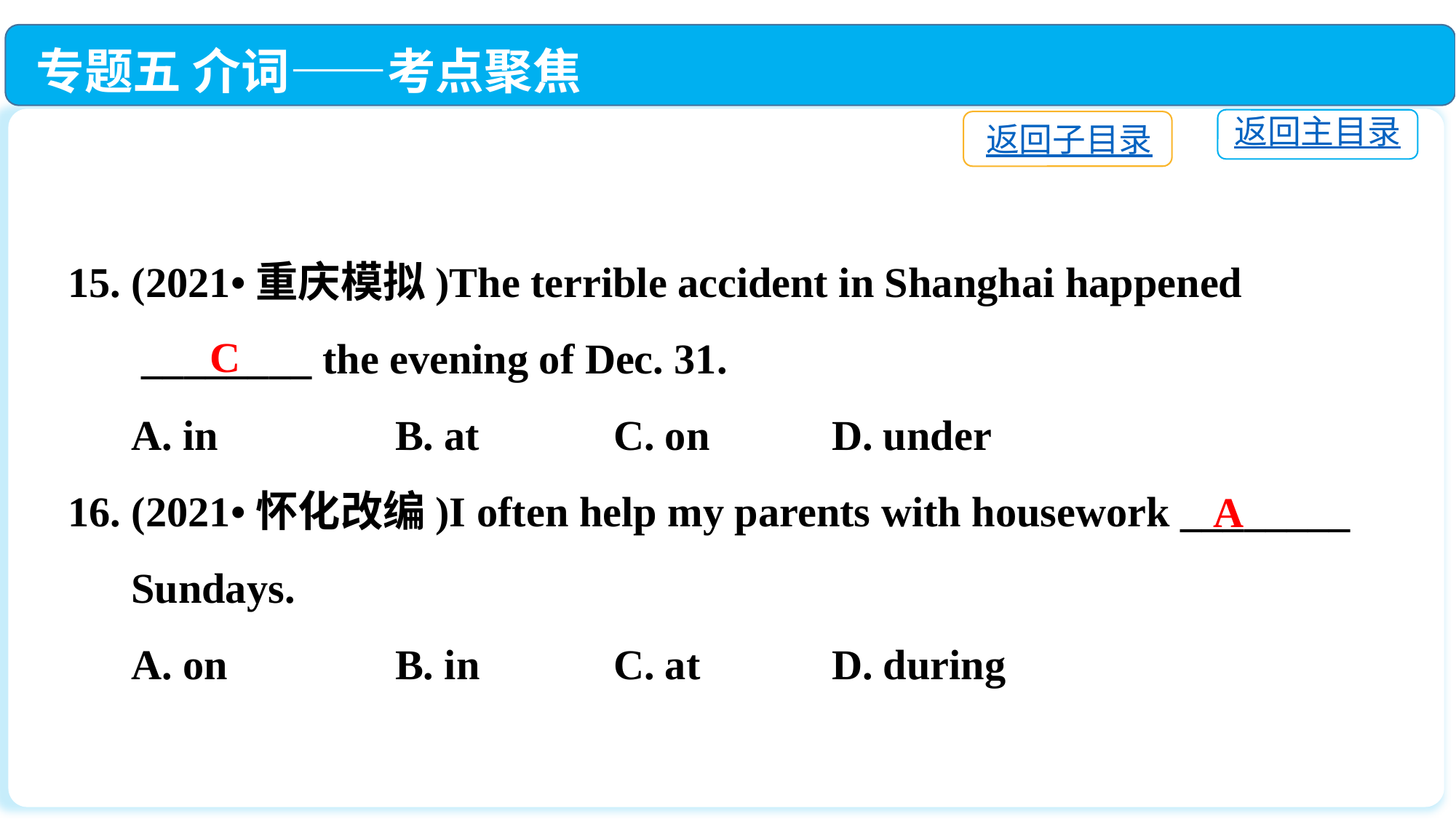

专题五 介词——考点聚焦

返回主目录

返回子目录
15. (2021•重庆模拟)The terrible accident in Shanghai happened
       ________ the evening of Dec. 31.
      A. in		B. at		C. on		D. under
16. (2021•怀化改编)I often help my parents with housework ________
      Sundays.
      A. on		B. in		C. at		D. during
C
A